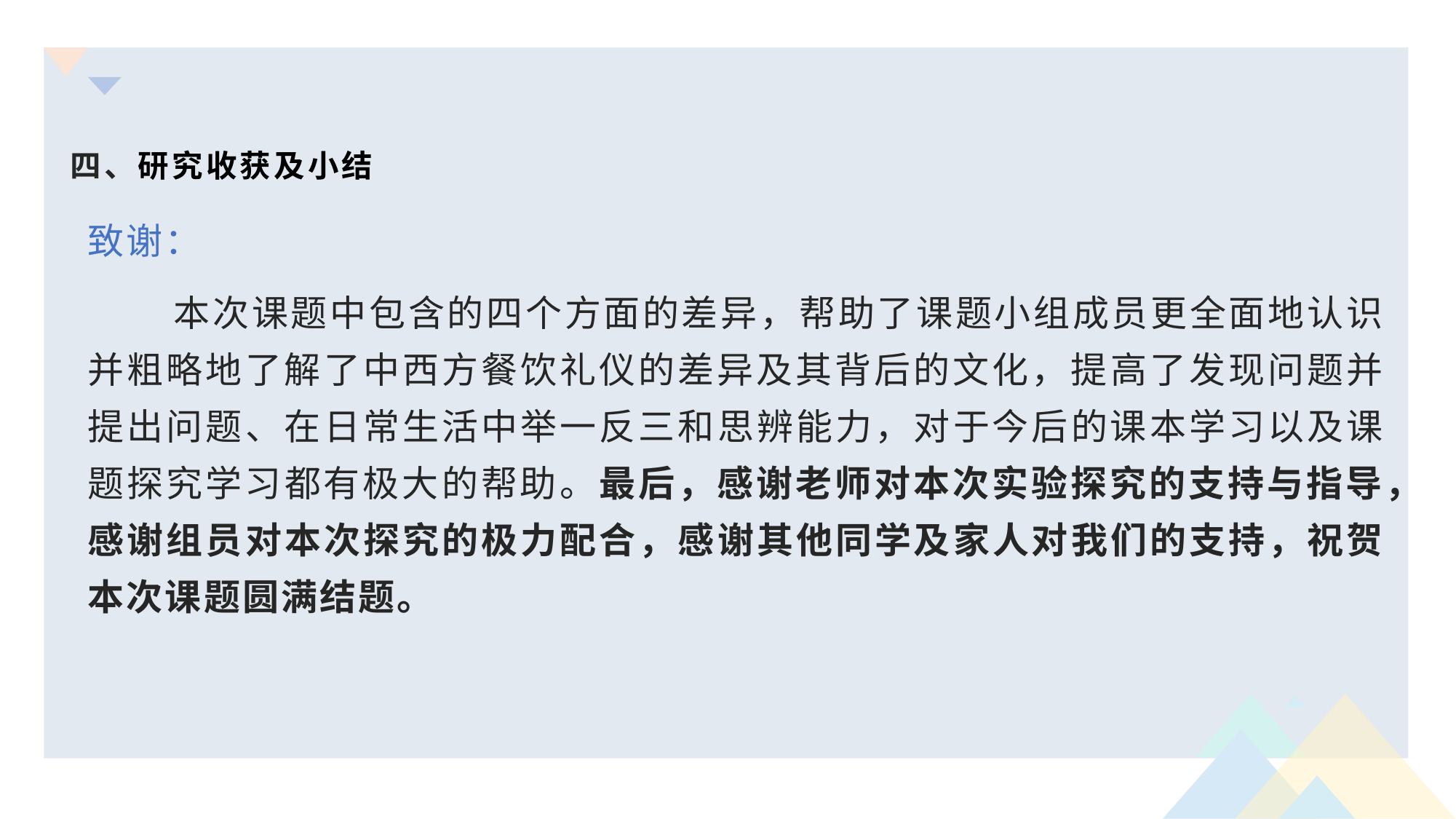

致谢：
       本次课题中包含的四个方面的差异，帮助了课题小组成员更全面地认识并粗略地了解了中西方餐饮礼仪的差异及其背后的文化，提高了发现问题并提出问题、在日常生活中举一反三和思辨能力，对于今后的课本学习以及课题探究学习都有极大的帮助。最后，感谢老师对本次实验探究的支持与指导，感谢组员对本次探究的极力配合，感谢其他同学及家人对我们的支持，祝贺本次课题圆满结题。

# 四、研究收获及小结